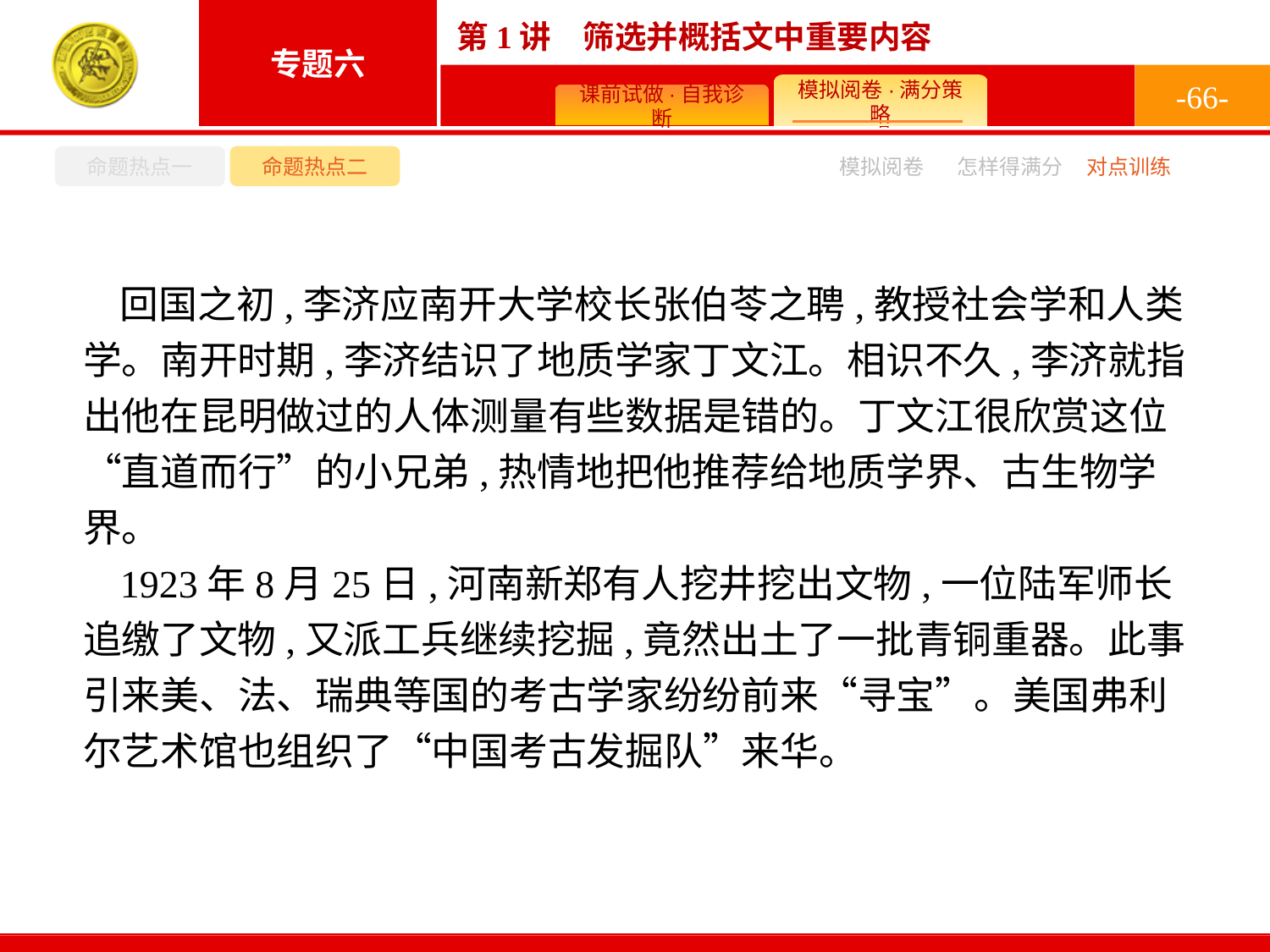

-66-
命题热点一
命题热点二
怎样得满分
模拟阅卷
对点训练
回国之初,李济应南开大学校长张伯苓之聘,教授社会学和人类学。南开时期,李济结识了地质学家丁文江。相识不久,李济就指出他在昆明做过的人体测量有些数据是错的。丁文江很欣赏这位“直道而行”的小兄弟,热情地把他推荐给地质学界、古生物学界。
1923年8月25日,河南新郑有人挖井挖出文物,一位陆军师长追缴了文物,又派工兵继续挖掘,竟然出土了一批青铜重器。此事引来美、法、瑞典等国的考古学家纷纷前来“寻宝”。美国弗利尔艺术馆也组织了“中国考古发掘队”来华。